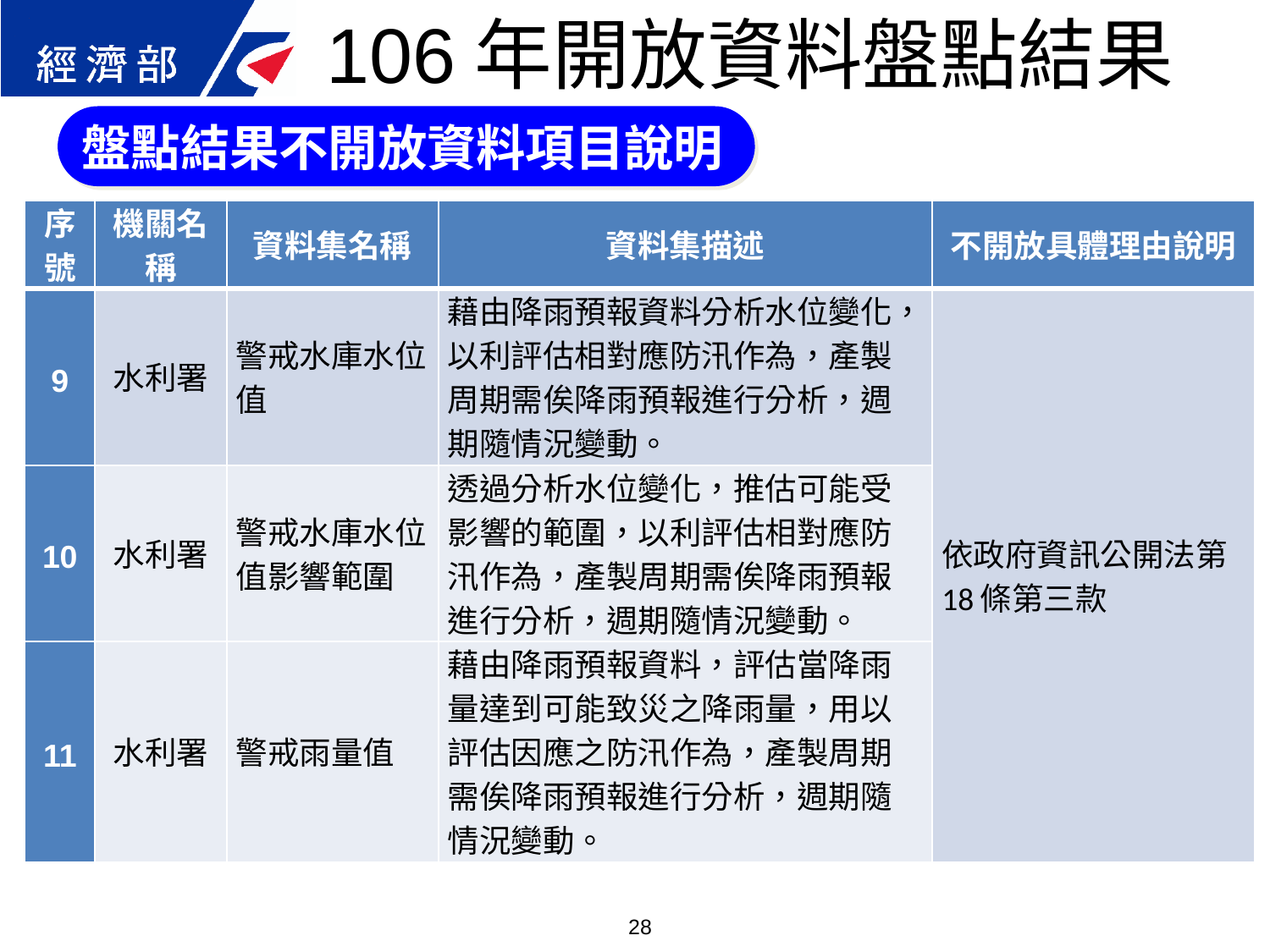

106年開放資料盤點結果
盤點結果不開放資料項目說明
| 序號 | 機關名稱 | 資料集名稱 | 資料集描述 | 不開放具體理由說明 |
| --- | --- | --- | --- | --- |
| 9 | 水利署 | 警戒水庫水位值 | 藉由降雨預報資料分析水位變化，以利評估相對應防汛作為，產製周期需俟降雨預報進行分析，週期隨情況變動。 | 依政府資訊公開法第18條第三款 |
| 10 | 水利署 | 警戒水庫水位值影響範圍 | 透過分析水位變化，推估可能受影響的範圍，以利評估相對應防汛作為，產製周期需俟降雨預報進行分析，週期隨情況變動。 |  |
| 11 | 水利署 | 警戒雨量值 | 藉由降雨預報資料，評估當降雨量達到可能致災之降雨量，用以評估因應之防汛作為，產製周期需俟降雨預報進行分析，週期隨情況變動。 |  |
28